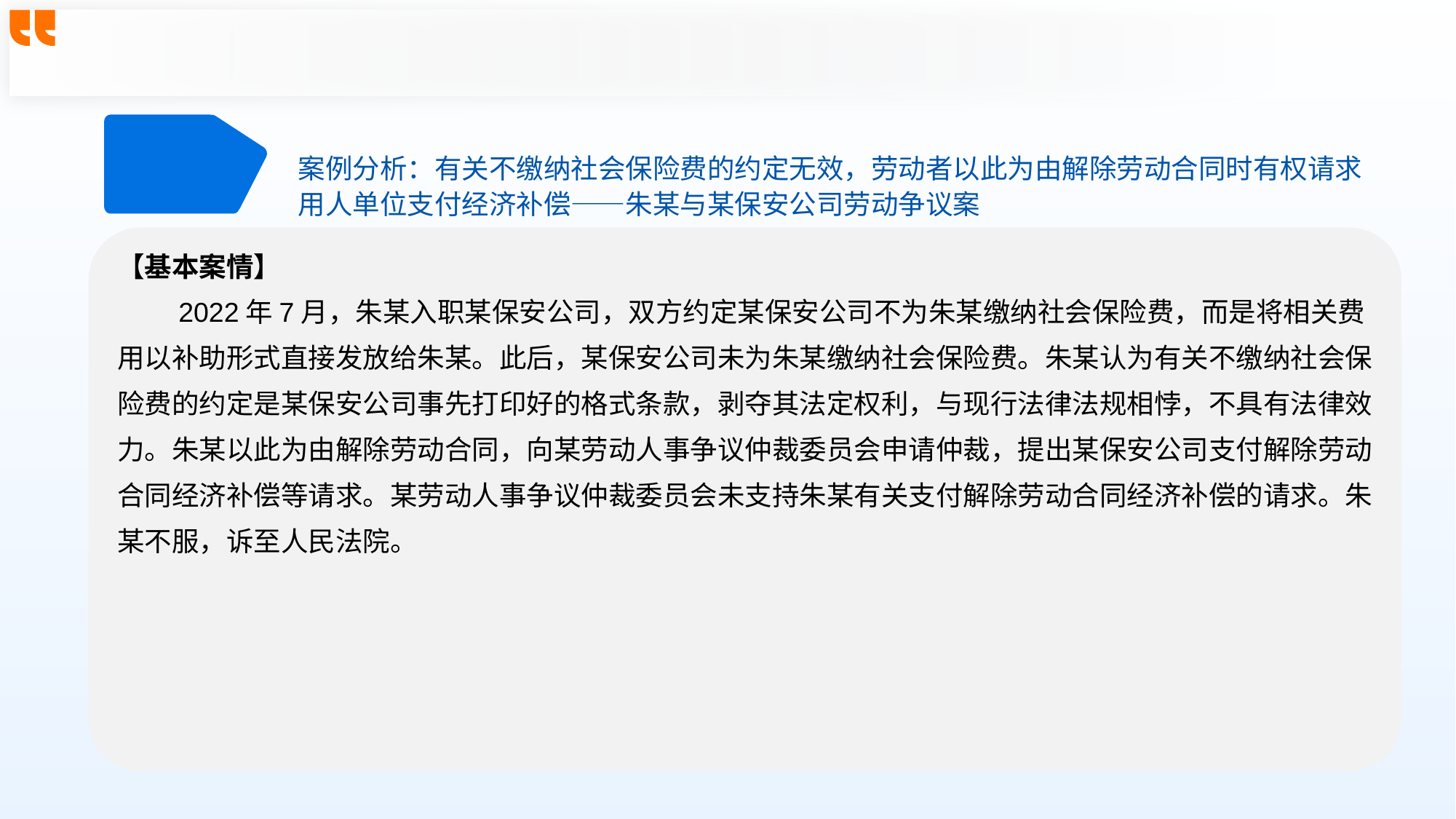

案例分析：有关不缴纳社会保险费的约定无效，劳动者以此为由解除劳动合同时有权请求用人单位支付经济补偿——朱某与某保安公司劳动争议案

【基本案情】
　　2022年7月，朱某入职某保安公司，双方约定某保安公司不为朱某缴纳社会保险费，而是将相关费用以补助形式直接发放给朱某。此后，某保安公司未为朱某缴纳社会保险费。朱某认为有关不缴纳社会保险费的约定是某保安公司事先打印好的格式条款，剥夺其法定权利，与现行法律法规相悖，不具有法律效力。朱某以此为由解除劳动合同，向某劳动人事争议仲裁委员会申请仲裁，提出某保安公司支付解除劳动合同经济补偿等请求。某劳动人事争议仲裁委员会未支持朱某有关支付解除劳动合同经济补偿的请求。朱某不服，诉至人民法院。